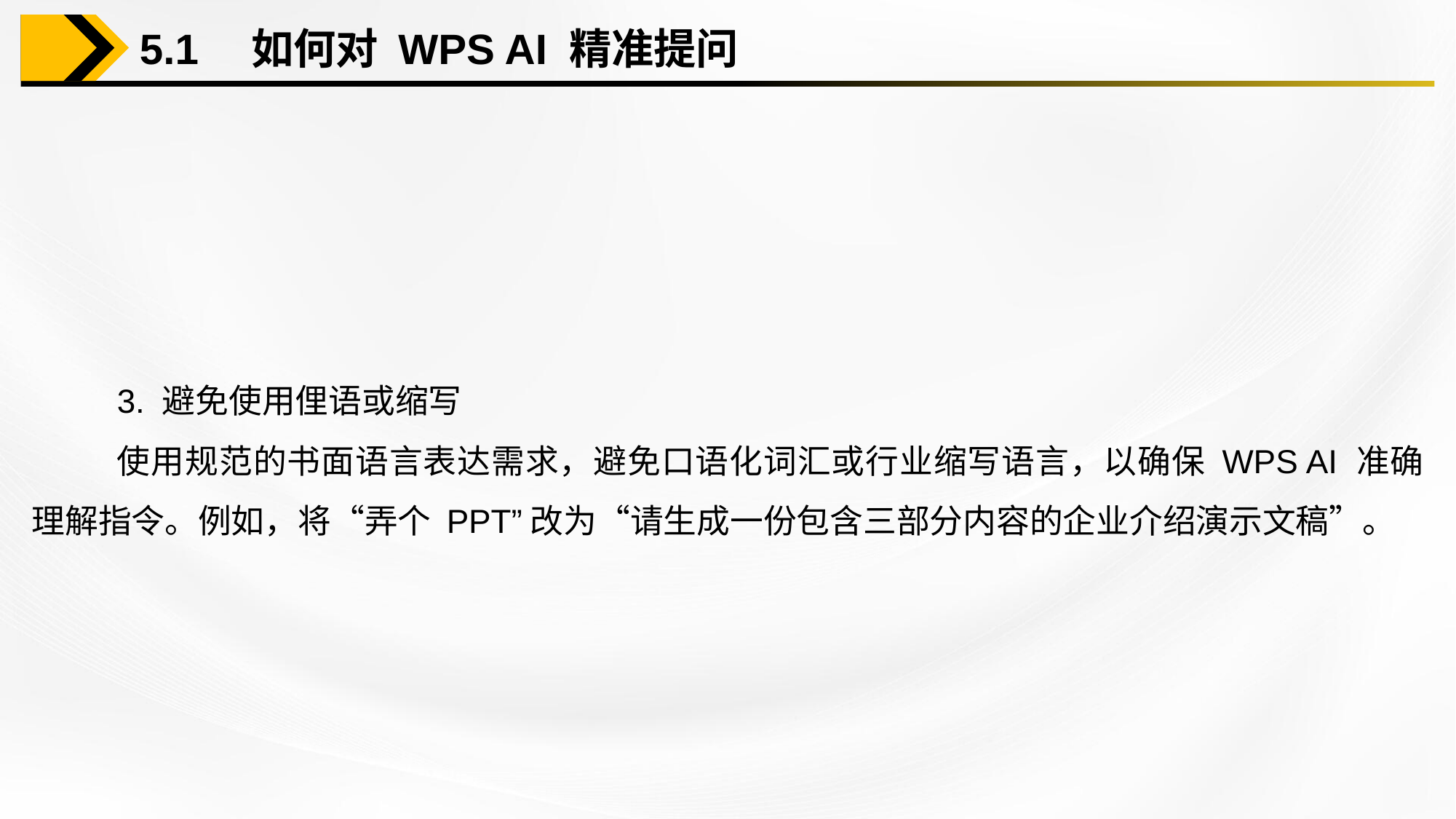

5.1　如何对 WPS AI 精准提问
3. 避免使用俚语或缩写
使用规范的书面语言表达需求，避免口语化词汇或行业缩写语言，以确保 WPS AI 准确理解指令。例如，将“弄个 PPT”改为“请生成一份包含三部分内容的企业介绍演示文稿”。